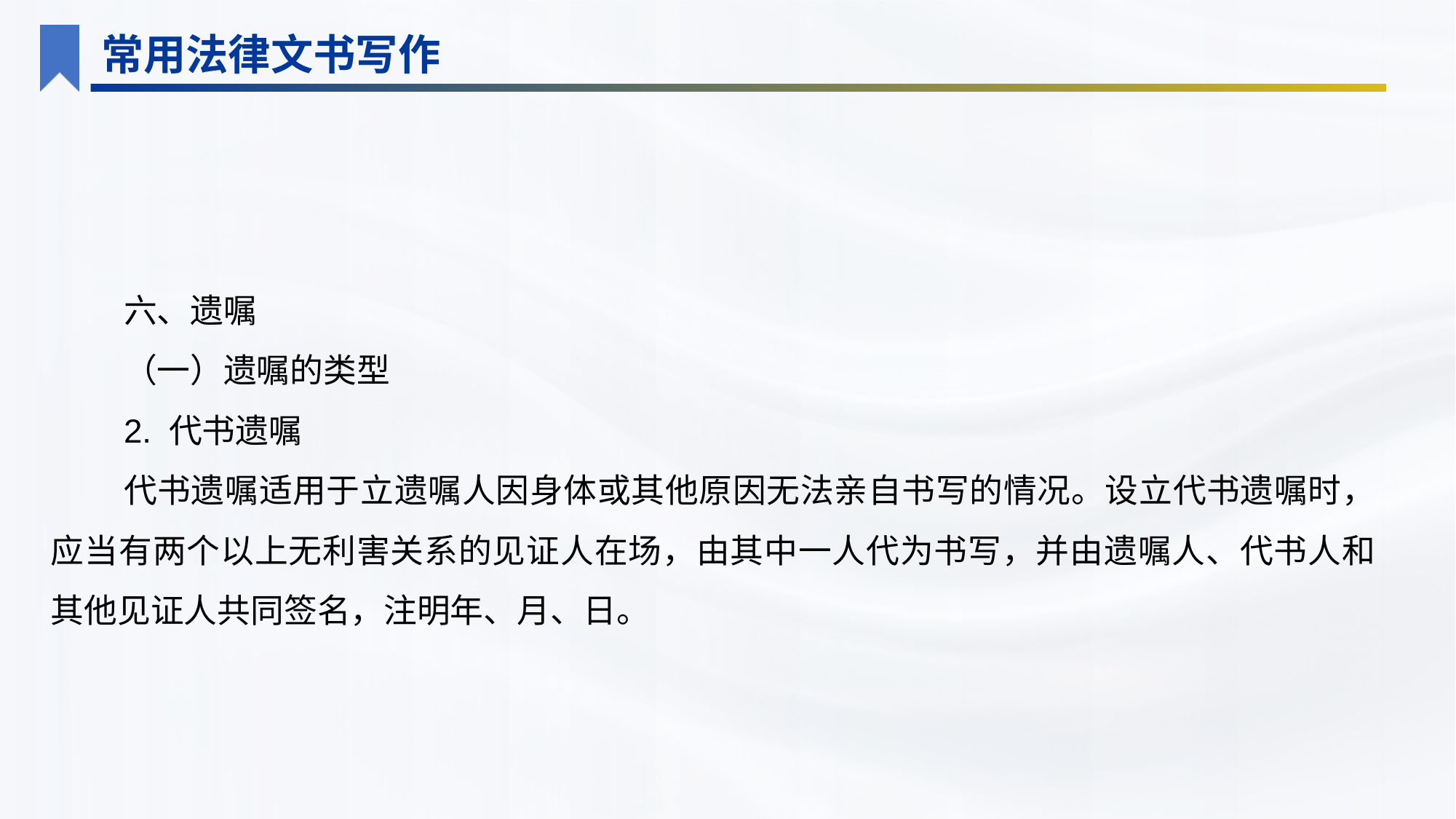

常用法律文书写作
六、遗嘱
（一）遗嘱的类型
2. 代书遗嘱
代书遗嘱适用于立遗嘱人因身体或其他原因无法亲自书写的情况。设立代书遗嘱时，应当有两个以上无利害关系的见证人在场，由其中一人代为书写，并由遗嘱人、代书人和其他见证人共同签名，注明年、月、日。